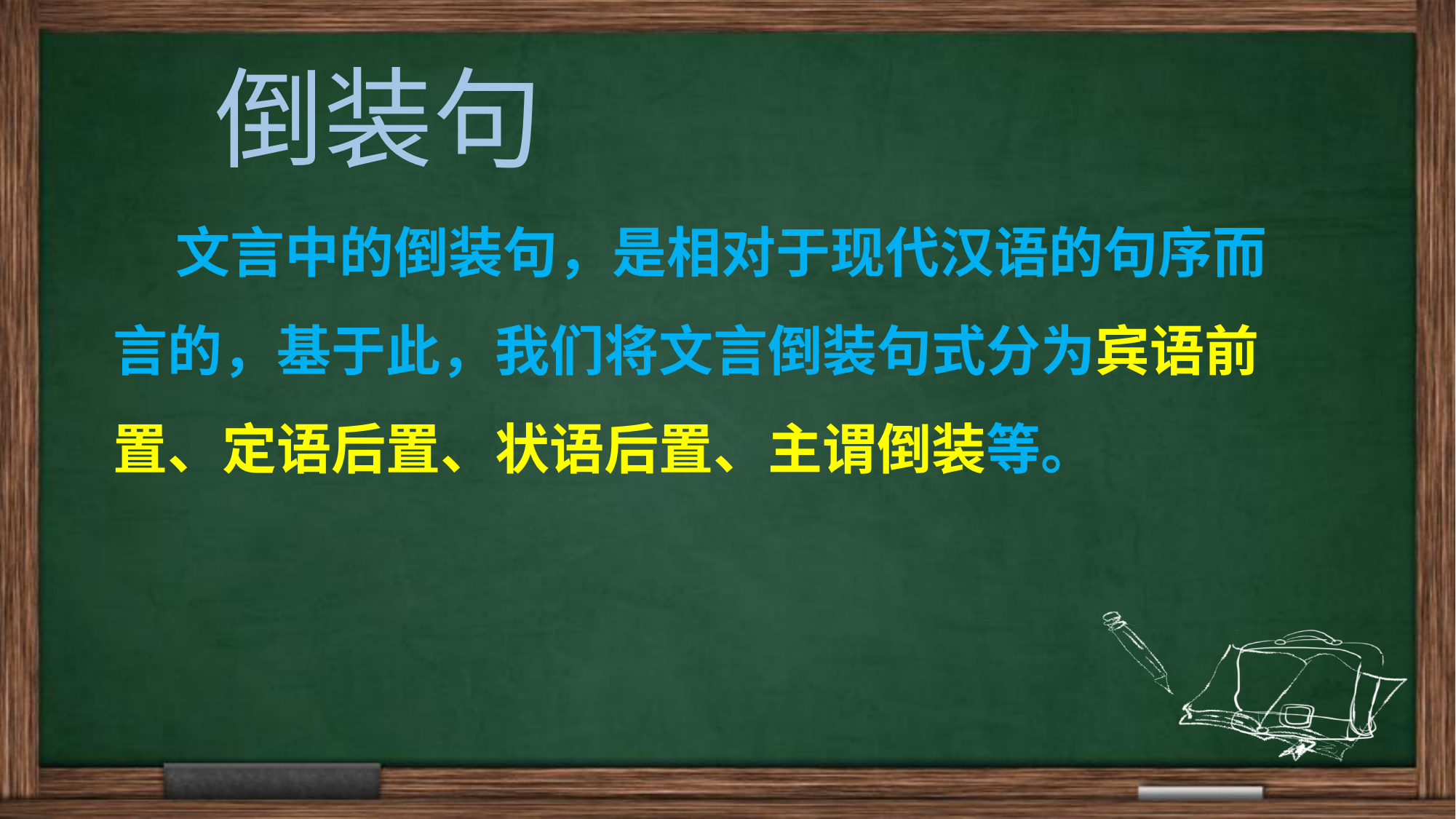

# 倒装句
    文言中的倒装句，是相对于现代汉语的句序而言的，基于此，我们将文言倒装句式分为宾语前置、定语后置、状语后置、主谓倒装等。